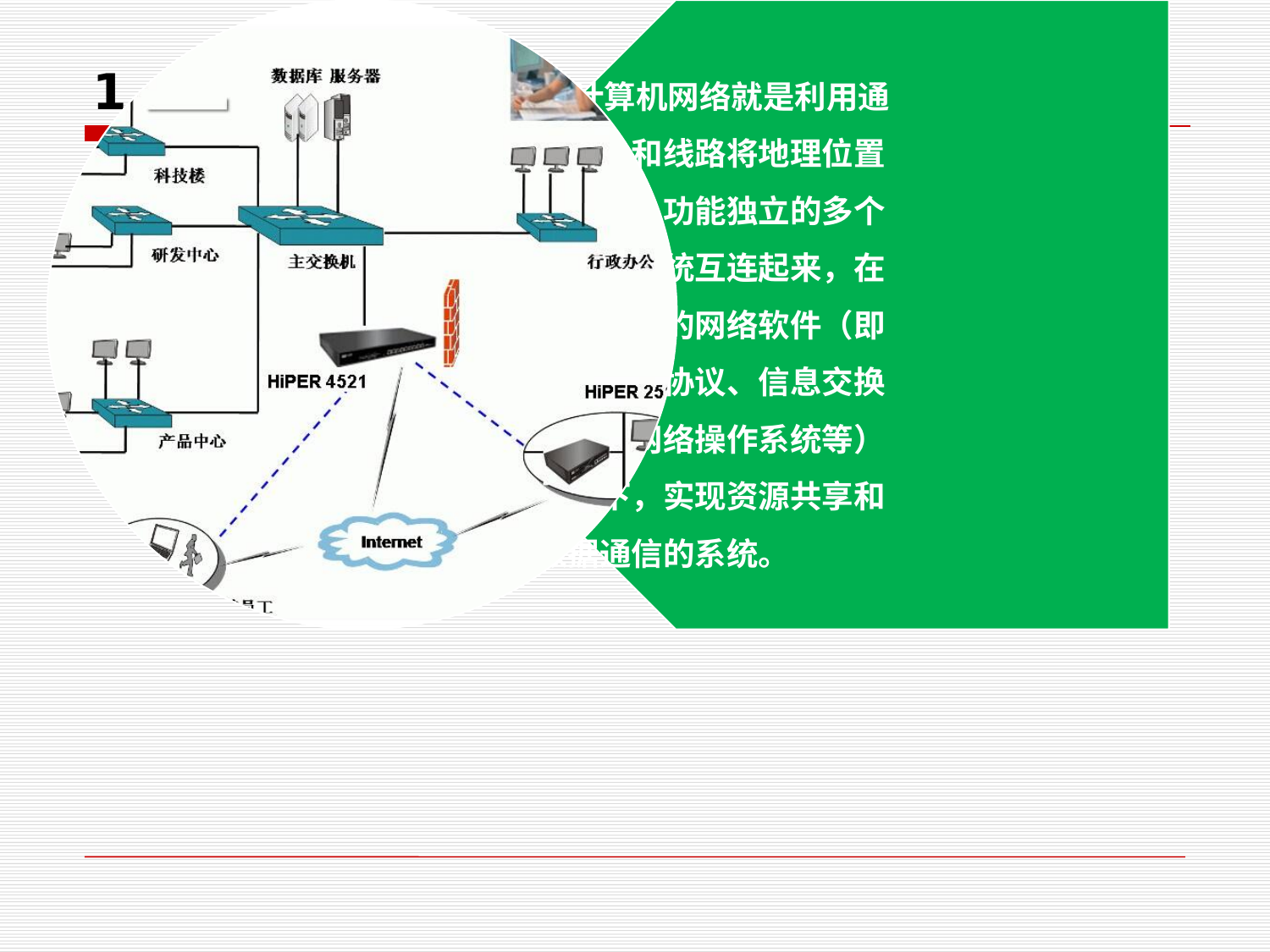

1.计算机网络定义
    计算机网络就是利用通信设备和线路将地理位置不同的、功能独立的多个计算机系统互连起来，在功能完善的网络软件（即网络通信协议、信息交换方式、网络操作系统等）管理下，实现资源共享和数据通信的系统。
5